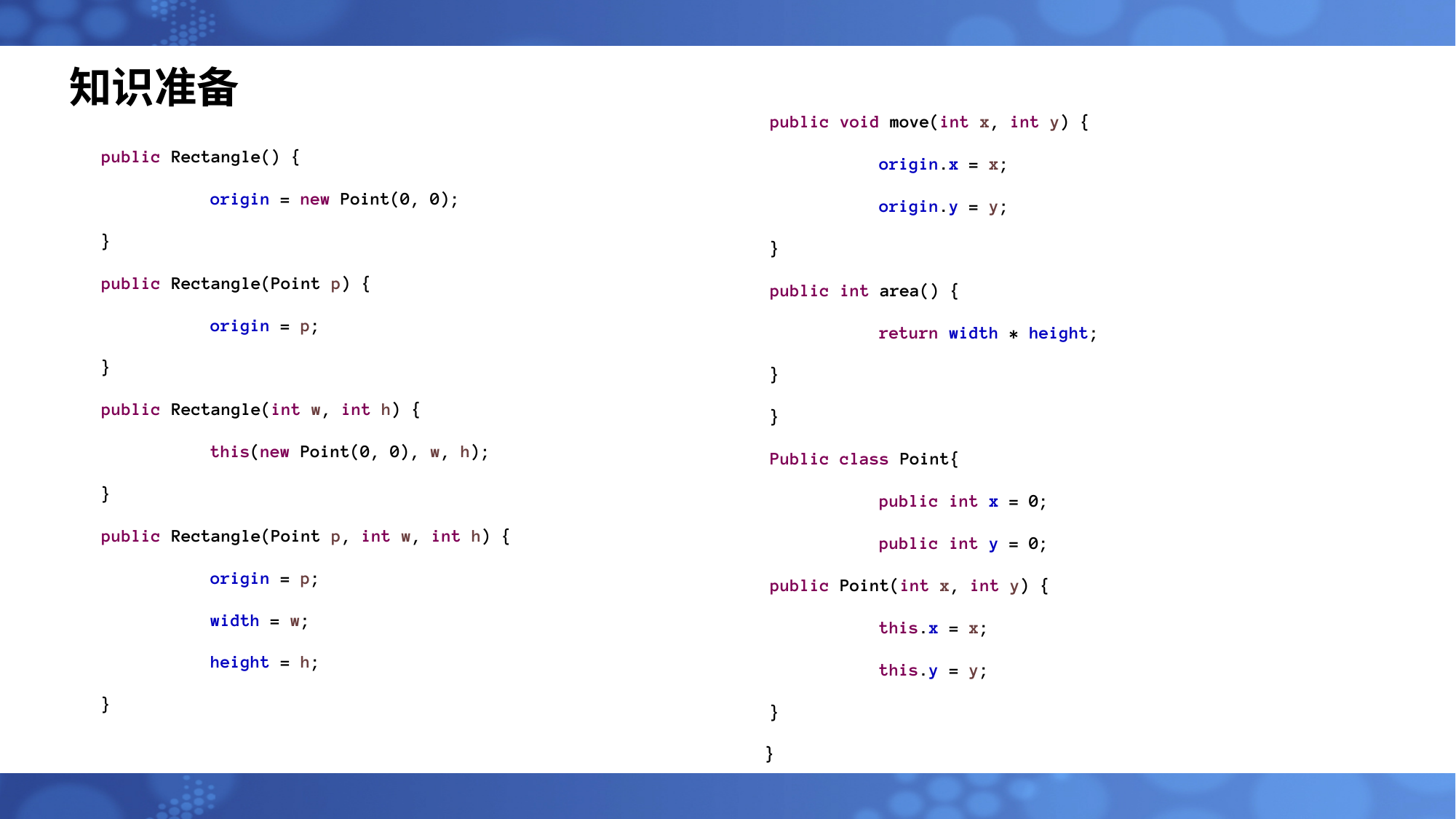

# 知识准备
public void move(int x, int y) {
	origin.x = x;
	origin.y = y;
}
public int area() {
	return width * height;
}
}
Public class Point{
	public int x = 0;
	public int y = 0;
public Point(int x, int y) {
    	this.x = x;
    	this.y = y;
}
}
public Rectangle() {
	origin = new Point(0, 0);
}
public Rectangle(Point p) {
	origin = p;
}
public Rectangle(int w, int h) {
	this(new Point(0, 0), w, h);
}
public Rectangle(Point p, int w, int h) {
	origin = p;
	width = w;
	height = h;
}